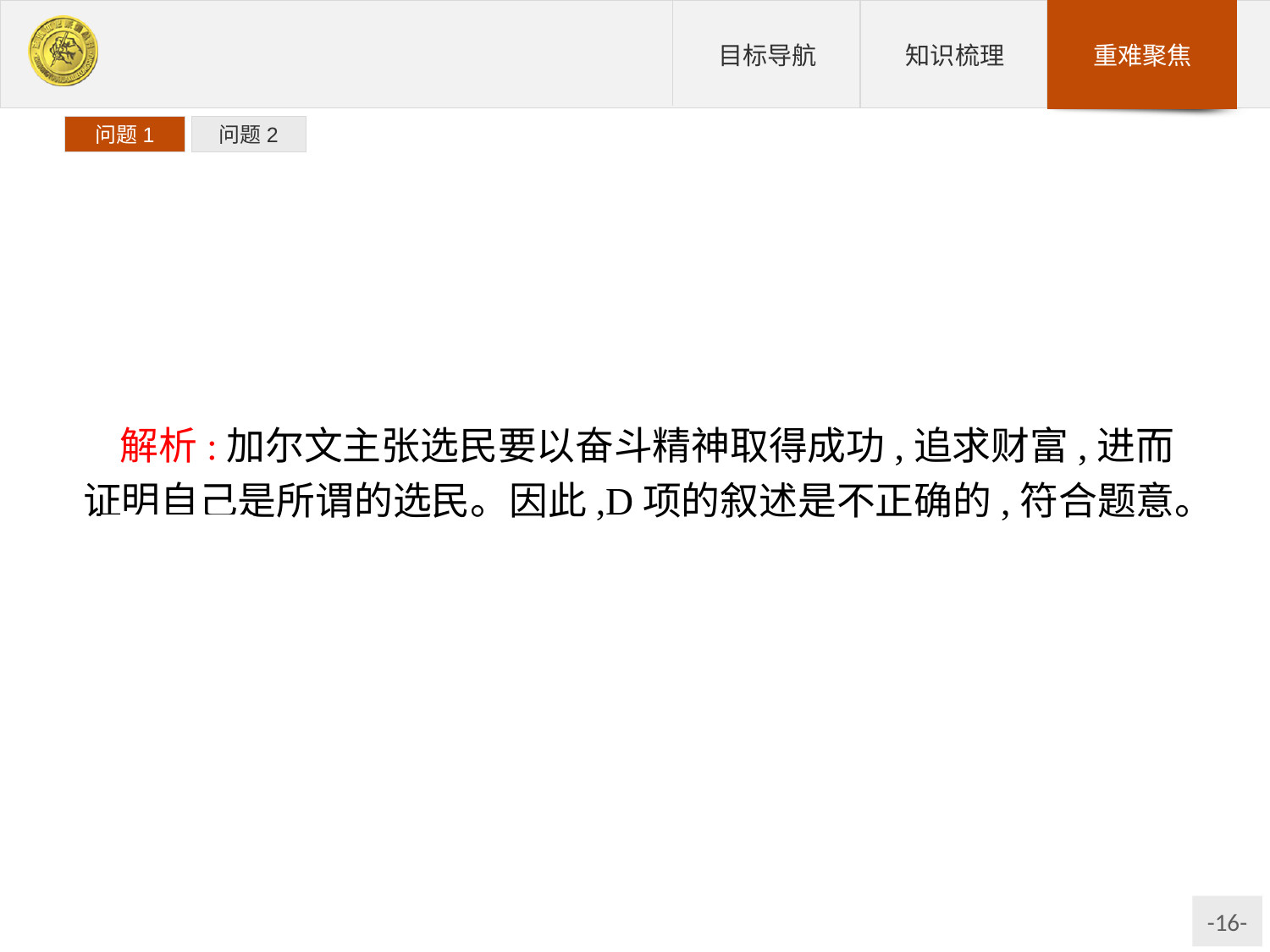

问题1
问题2
解析:加尔文主张选民要以奋斗精神取得成功,追求财富,进而证明自己是所谓的选民。因此,D项的叙述是不正确的,符合题意。
答案:D